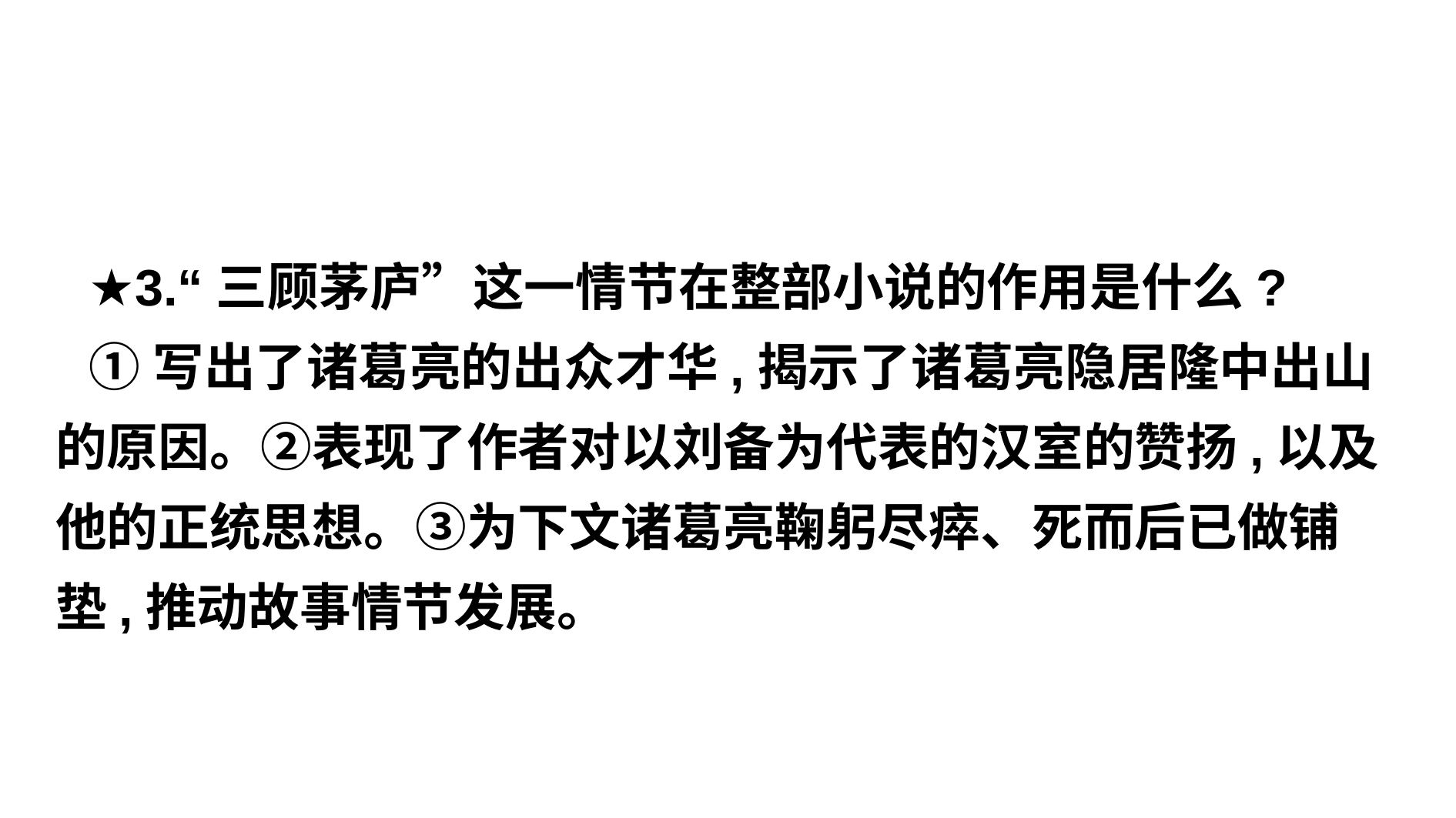

★3.“三顾茅庐”这一情节在整部小说的作用是什么?
①写出了诸葛亮的出众才华,揭示了诸葛亮隐居隆中出山的原因。②表现了作者对以刘备为代表的汉室的赞扬,以及他的正统思想。③为下文诸葛亮鞠躬尽瘁、死而后已做铺垫,推动故事情节发展。